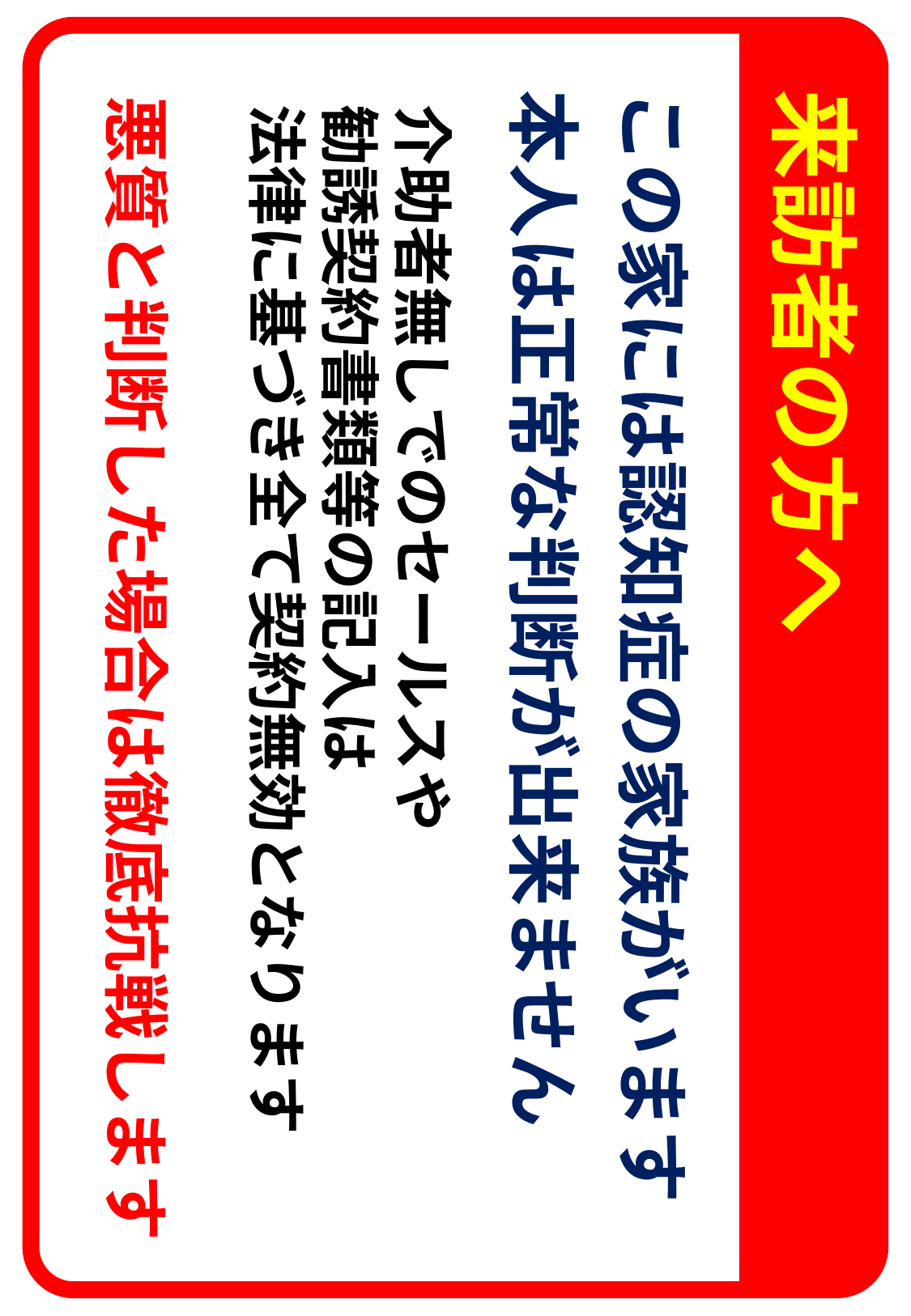

来訪者の方へ
悪質と判断した場合は徹底抗戦します
この家には認知症の家族がいます
本人は正常な判断が出来ません
介助者無しでのセールスや
勧誘契約書類等の記入は
法律に基づき全て契約無効となります